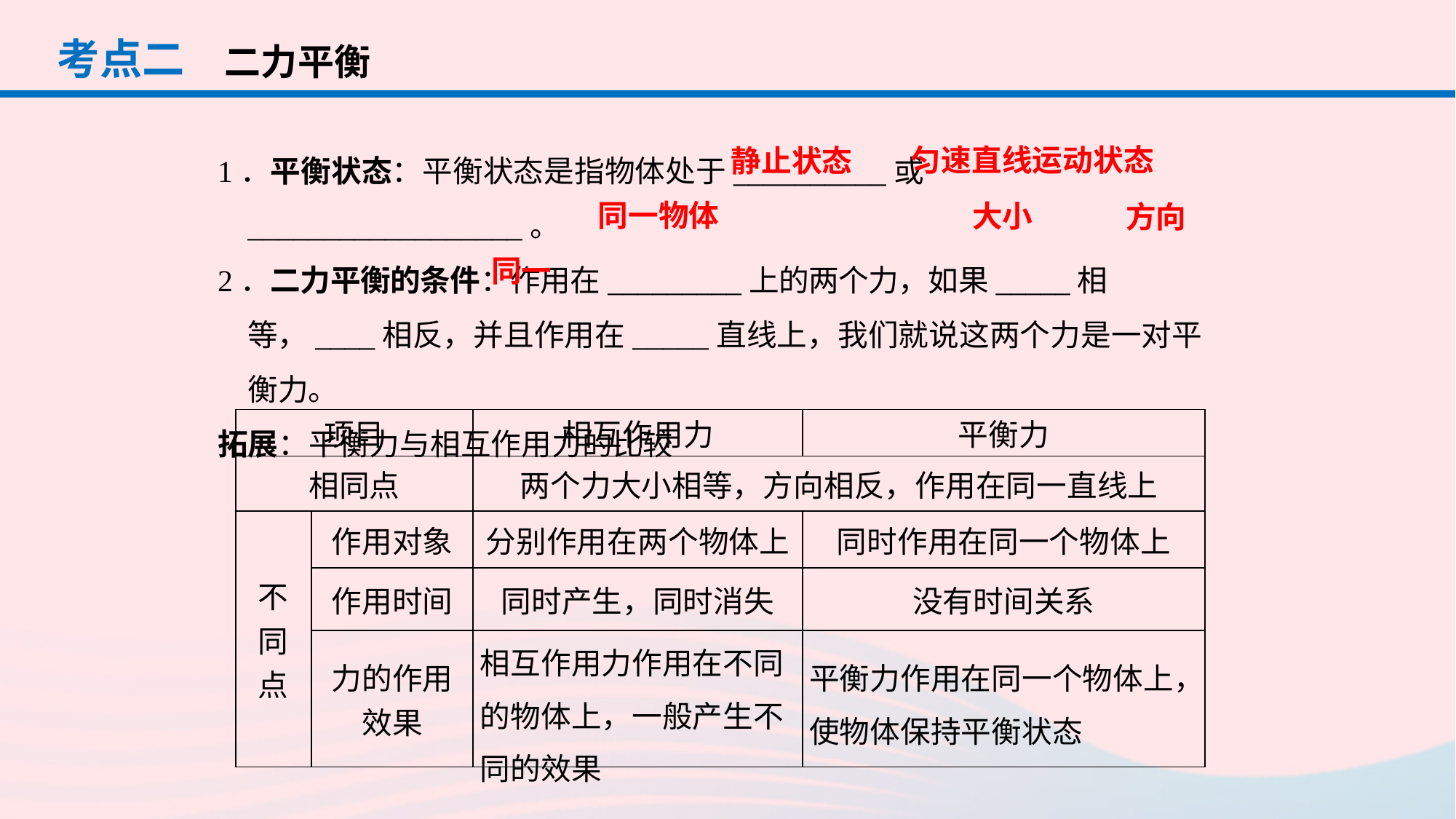

考点二
二力平衡
1．平衡状态：平衡状态是指物体处于__________或__________________。
2．二力平衡的条件：作用在_________上的两个力，如果_____相等，____相反，并且作用在_____直线上，我们就说这两个力是一对平衡力。
拓展：平衡力与相互作用力的比较
匀速直线运动状态
静止状态
同一物体
大小
方向
同一
| 项目 |  | 相互作用力 | 平衡力 |
| --- | --- | --- | --- |
| 相同点 |  | 两个力大小相等，方向相反，作用在同一直线上 |  |
| 不 同 点 | 作用对象 | 分别作用在两个物体上 | 同时作用在同一个物体上 |
|  | 作用时间 | 同时产生，同时消失 | 没有时间关系 |
|  | 力的作用效果 | 相互作用力作用在不同的物体上，一般产生不同的效果 | 平衡力作用在同一个物体上，使物体保持平衡状态 |